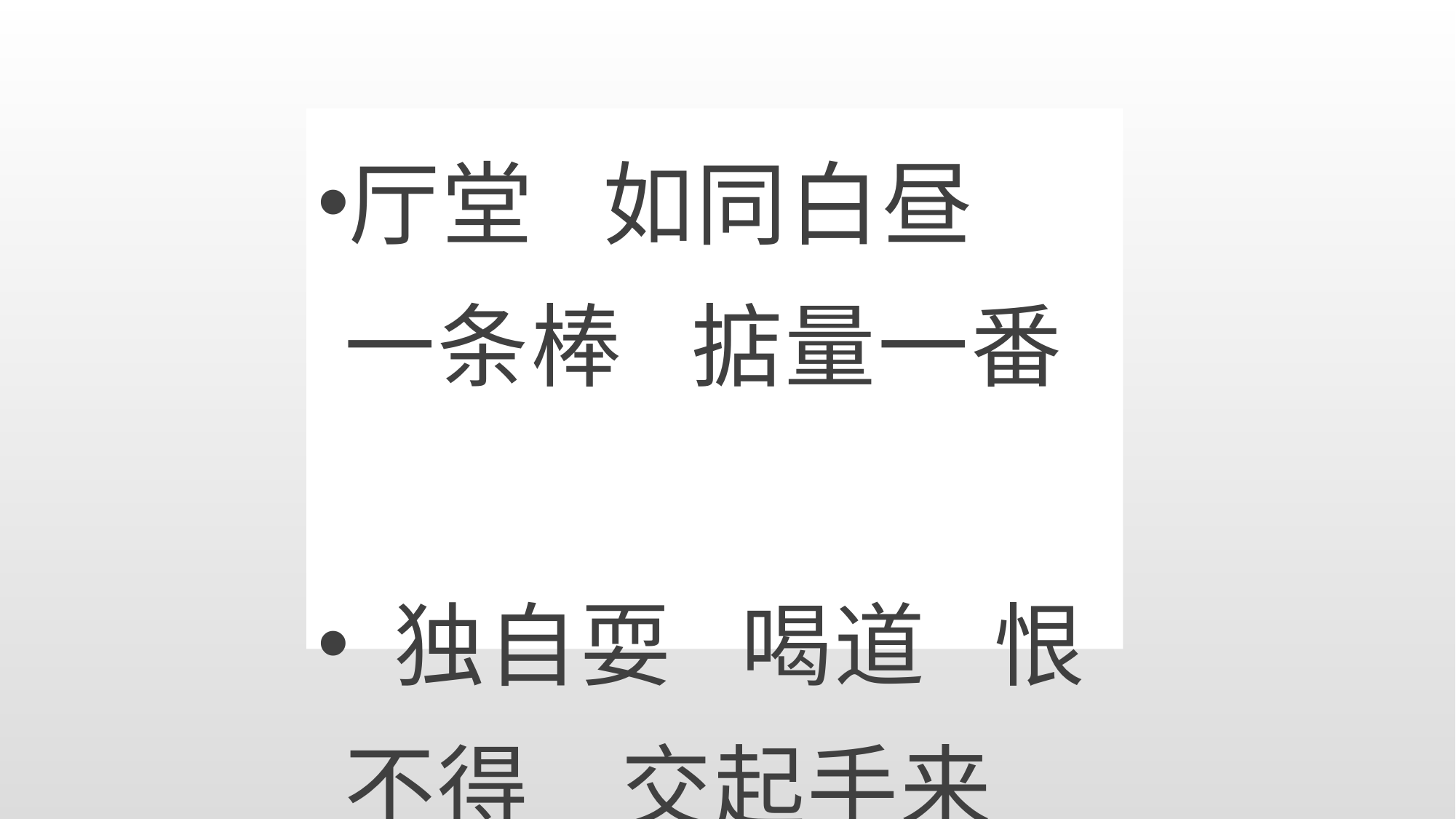

厅堂   如同白昼   一条棒   掂量一番
 独自耍   喝道   恨不得    交起手来